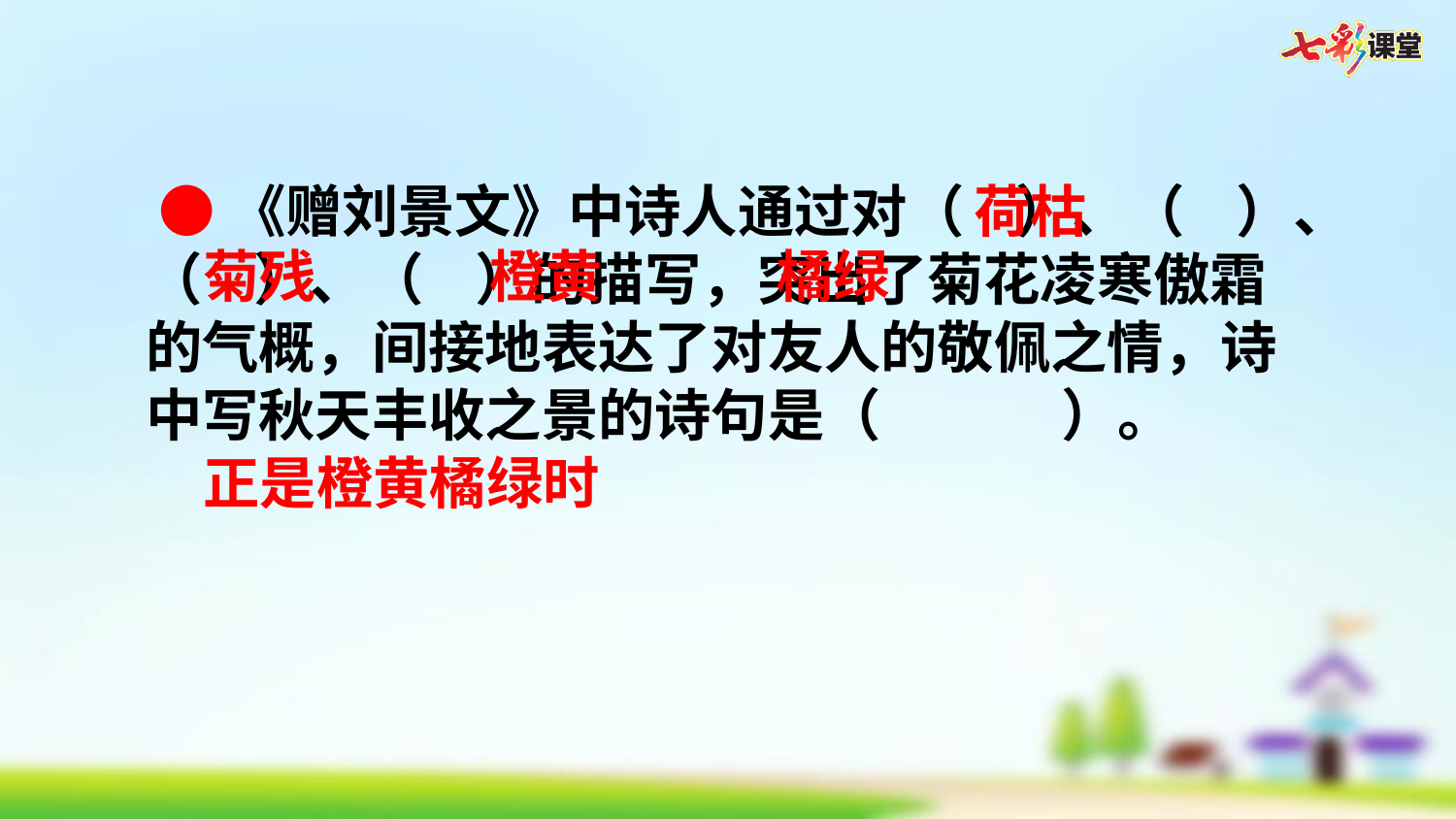

●《赠刘景文》中诗人通过对（    ）、（    ）、（    ）、（    ）的描写，突出了菊花凌寒傲霜的气概，间接地表达了对友人的敬佩之情，诗中写秋天丰收之景的诗句是（              ）。
荷枯
菊残
橙黄
橘绿
正是橙黄橘绿时